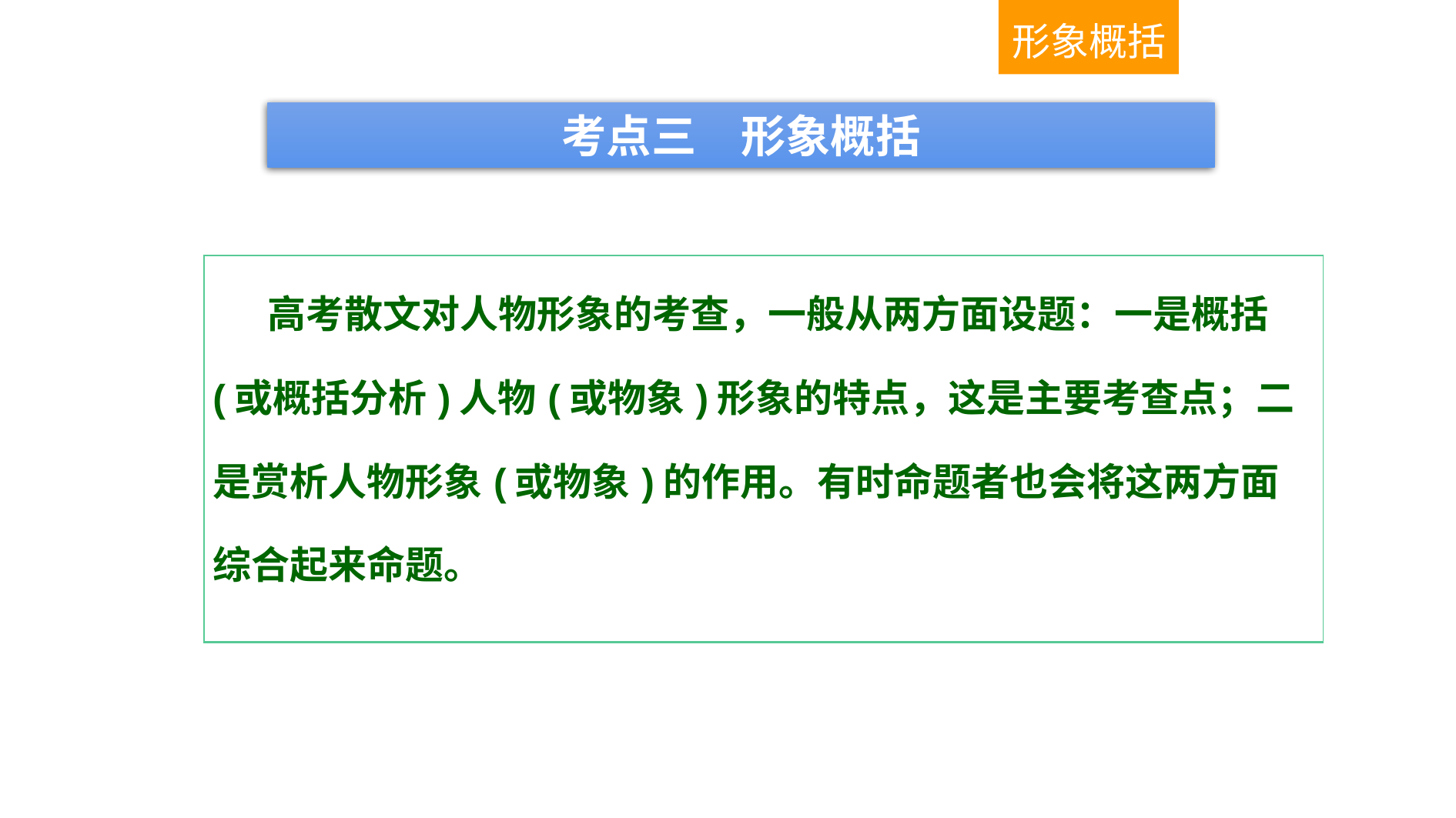

形象概括
考点三　形象概括
| 高考散文对人物形象的考查，一般从两方面设题：一是概括(或概括分析)人物(或物象)形象的特点，这是主要考查点；二是赏析人物形象(或物象)的作用。有时命题者也会将这两方面综合起来命题。 |
| --- |